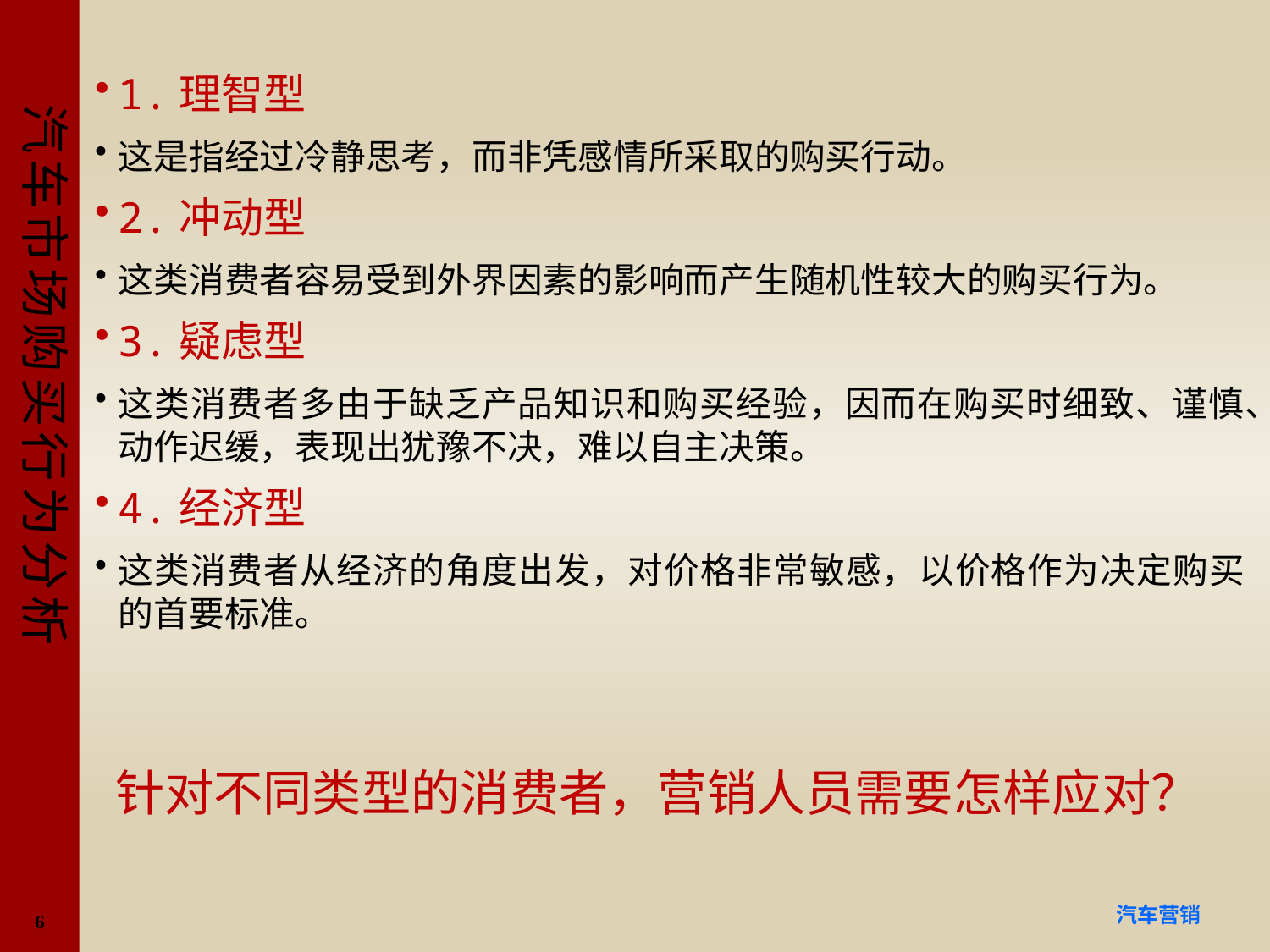

1.理智型
这是指经过冷静思考，而非凭感情所采取的购买行动。
2.冲动型
这类消费者容易受到外界因素的影响而产生随机性较大的购买行为。
3.疑虑型
这类消费者多由于缺乏产品知识和购买经验，因而在购买时细致、谨慎、动作迟缓，表现出犹豫不决，难以自主决策。
4.经济型
这类消费者从经济的角度出发，对价格非常敏感，以价格作为决定购买的首要标准。

针对不同类型的消费者，营销人员需要怎样应对？
6